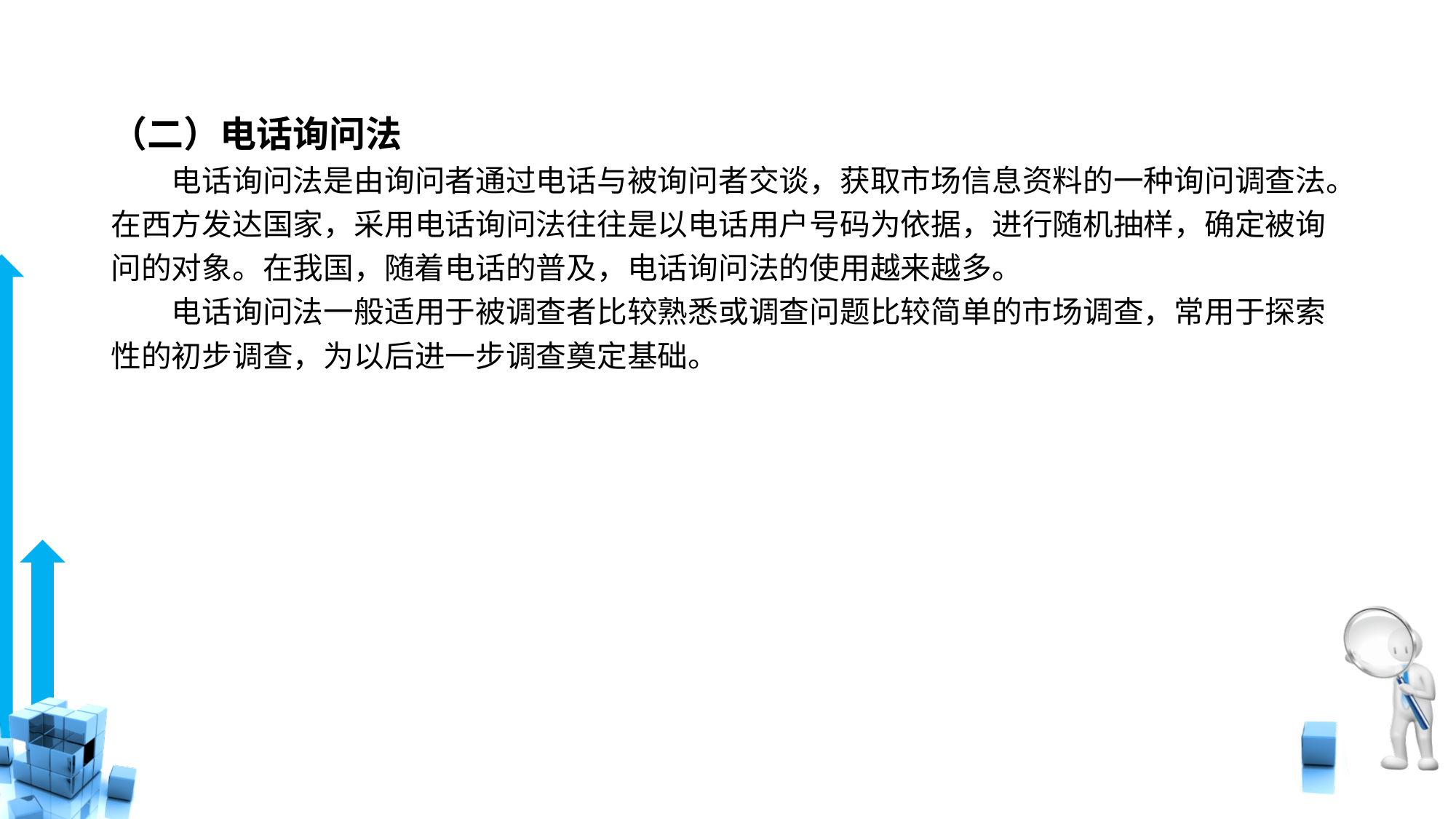

# （二）电话询问法
　　电话询问法是由询问者通过电话与被询问者交谈，获取市场信息资料的一种询问调查法。在西方发达国家，采用电话询问法往往是以电话用户号码为依据，进行随机抽样，确定被询问的对象。在我国，随着电话的普及，电话询问法的使用越来越多。
　　电话询问法一般适用于被调查者比较熟悉或调查问题比较简单的市场调查，常用于探索性的初步调查，为以后进一步调查奠定基础。